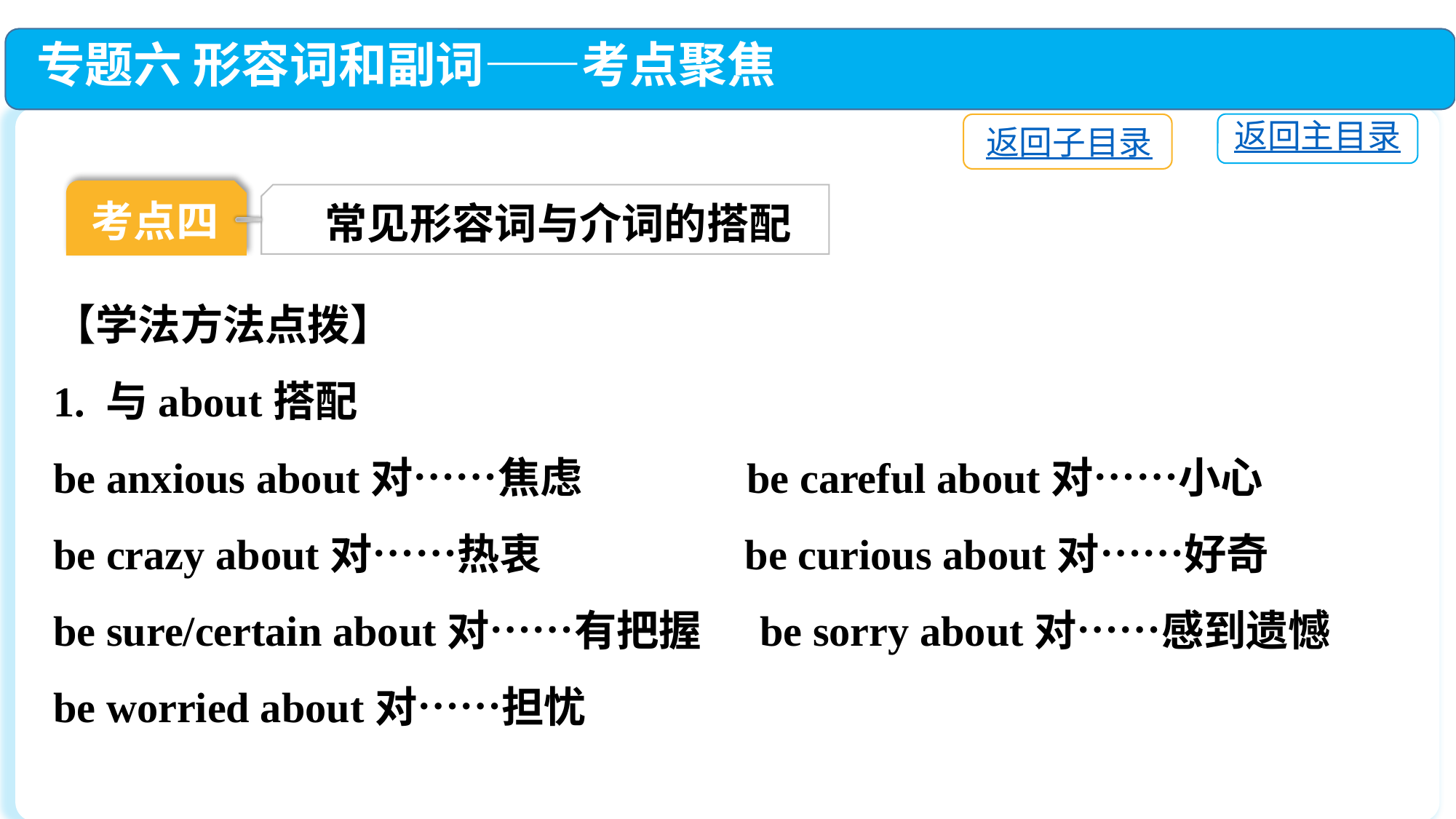

专题六 形容词和副词——考点聚焦

返回主目录

返回子目录
考点四
常见形容词与介词的搭配

【学法方法点拨】
1. 与about搭配
be anxious about对……焦虑                be careful about对……小心
be crazy about对……热衷                    be curious about对……好奇
be sure/certain about对……有把握     be sorry about对……感到遗憾
be worried about对……担忧